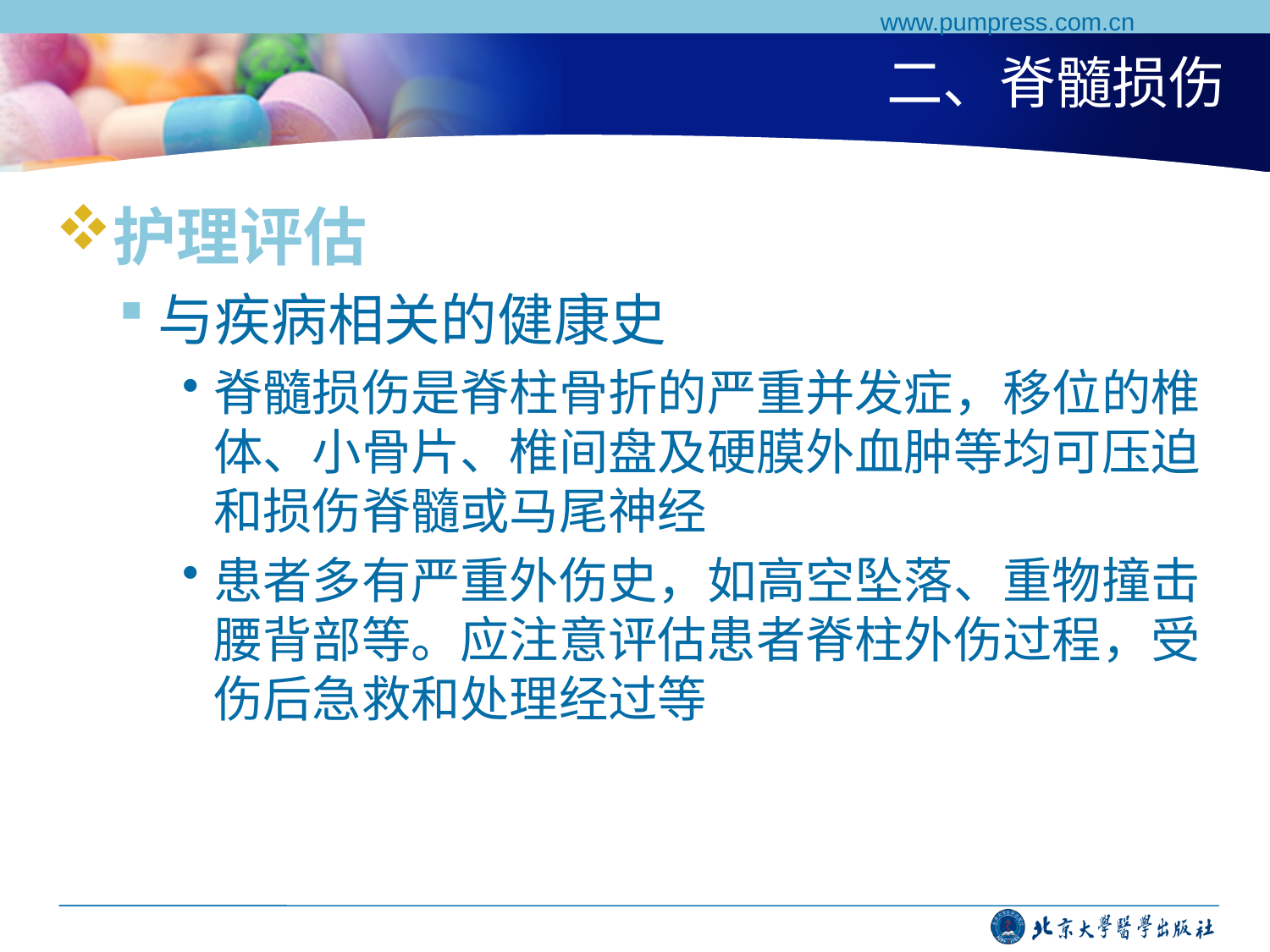

www.pumpress.com.cn
# 二、脊髓损伤
护理评估
与疾病相关的健康史
脊髓损伤是脊柱骨折的严重并发症，移位的椎体、小骨片、椎间盘及硬膜外血肿等均可压迫和损伤脊髓或马尾神经
患者多有严重外伤史，如高空坠落、重物撞击腰背部等。应注意评估患者脊柱外伤过程，受伤后急救和处理经过等